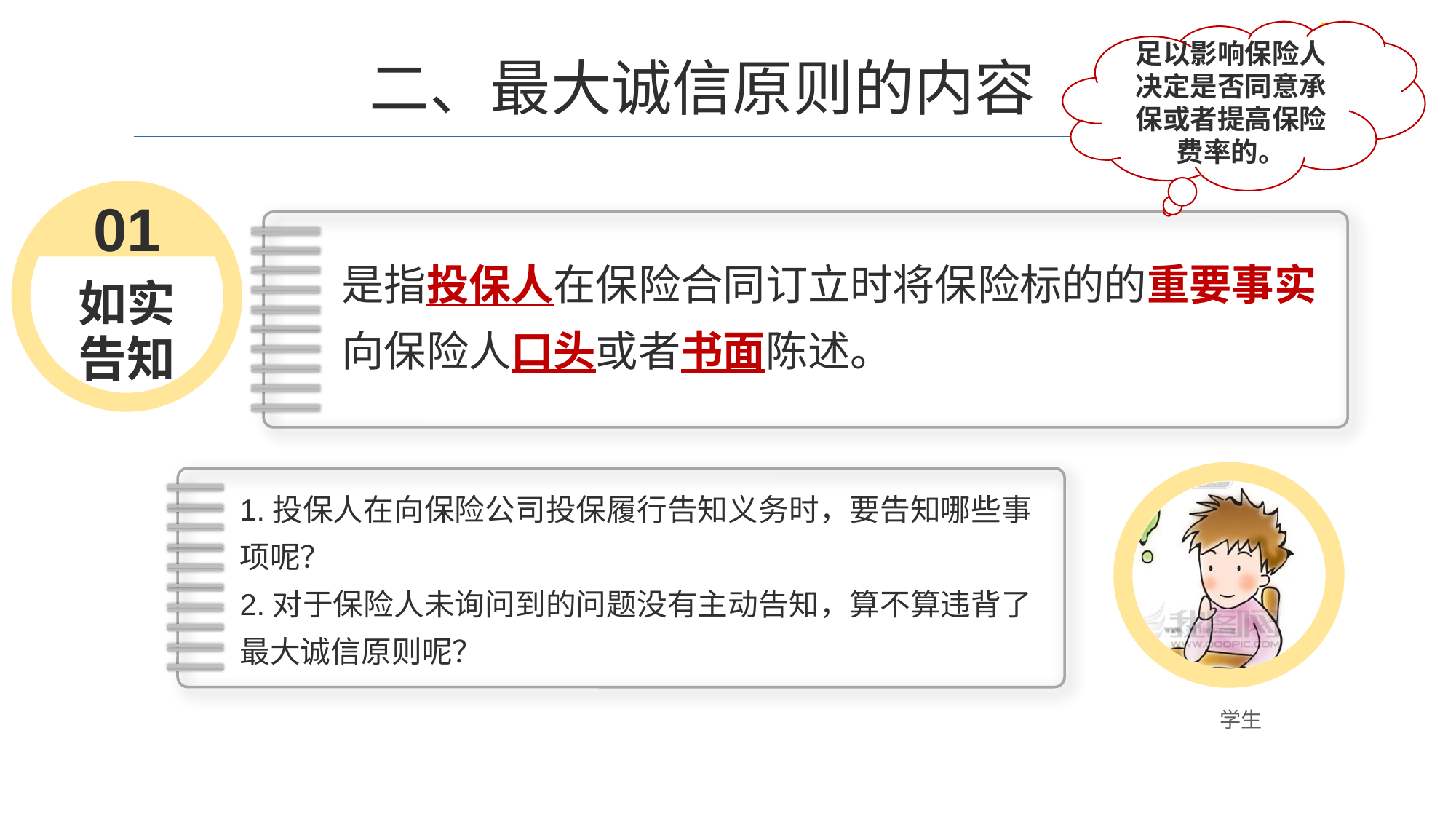

足以影响保险人决定是否同意承保或者提高保险费率的。
二、最大诚信原则的内容
如实
告知

01

是指投保人在保险合同订立时将保险标的的重要事实向保险人口头或者书面陈述。

1.投保人在向保险公司投保履行告知义务时，要告知哪些事项呢？
2.对于保险人未询问到的问题没有主动告知，算不算违背了最大诚信原则呢？

学生